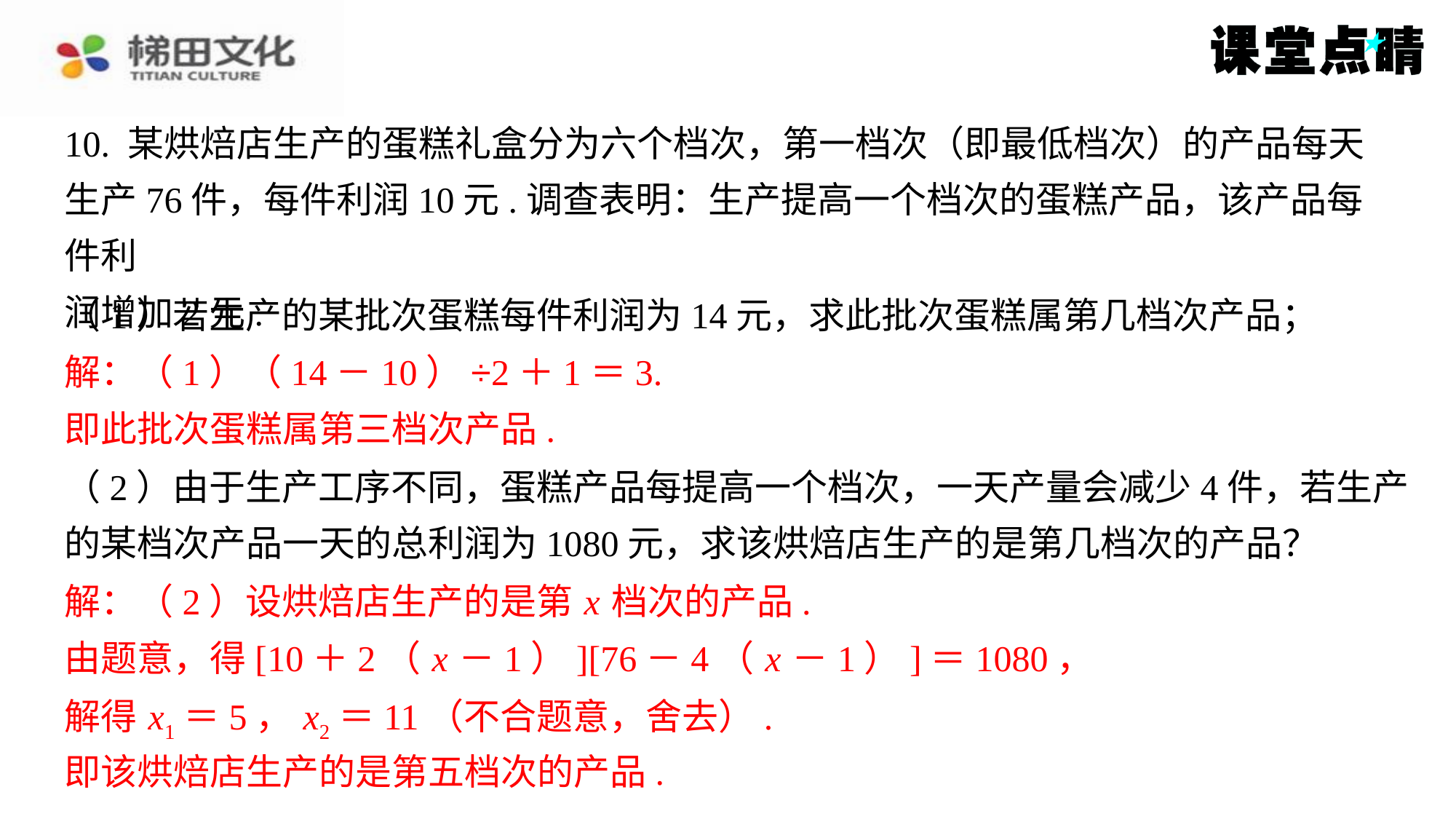

10. 某烘焙店生产的蛋糕礼盒分为六个档次，第一档次（即最低档次）的产品每天
生产76件，每件利润10元.调查表明：生产提高一个档次的蛋糕产品，该产品每件利
润增加2元.
（1）若生产的某批次蛋糕每件利润为14元，求此批次蛋糕属第几档次产品；
解：（1）（14－10）÷2＋1＝3.
解：（1）（14－10）÷2＋1＝3.
即此批次蛋糕属第三档次产品.
即此批次蛋糕属第三档次产品.
（2）由于生产工序不同，蛋糕产品每提高一个档次，一天产量会减少4件，若生产
的某档次产品一天的总利润为1080元，求该烘焙店生产的是第几档次的产品？
解：（2）设烘焙店生产的是第 x 档次的产品.
解：（2）设烘焙店生产的是第 x 档次的产品.
由题意，得[10＋2（ x －1）][76－4（ x －1）]＝1080，
解得 x1＝5， x2＝11（不合题意，舍去）.
即该烘焙店生产的是第五档次的产品.
由题意，得[10＋2（ x －1）][76－4（ x －1）]＝1080，
解得 x1＝5， x2＝11（不合题意，舍去）.
即该烘焙店生产的是第五档次的产品.